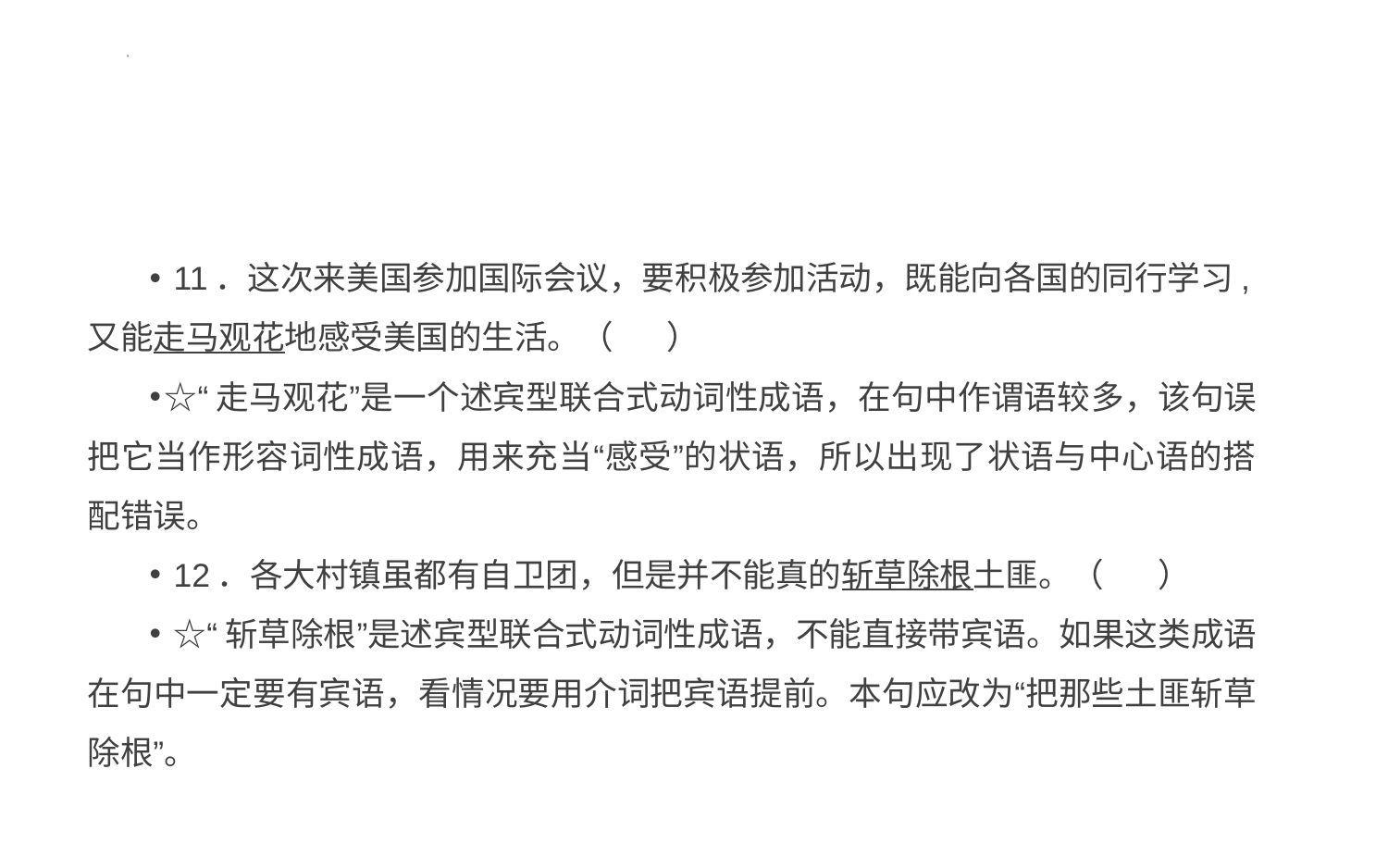

#
 11．这次来美国参加国际会议，要积极参加活动，既能向各国的同行学习,又能走马观花地感受美国的生活。（      ）
☆“走马观花”是一个述宾型联合式动词性成语，在句中作谓语较多，该句误把它当作形容词性成语，用来充当“感受”的状语，所以出现了状语与中心语的搭配错误。
 12．各大村镇虽都有自卫团，但是并不能真的斩草除根土匪。（      ）
 ☆“斩草除根”是述宾型联合式动词性成语，不能直接带宾语。如果这类成语在句中一定要有宾语，看情况要用介词把宾语提前。本句应改为“把那些土匪斩草除根”。